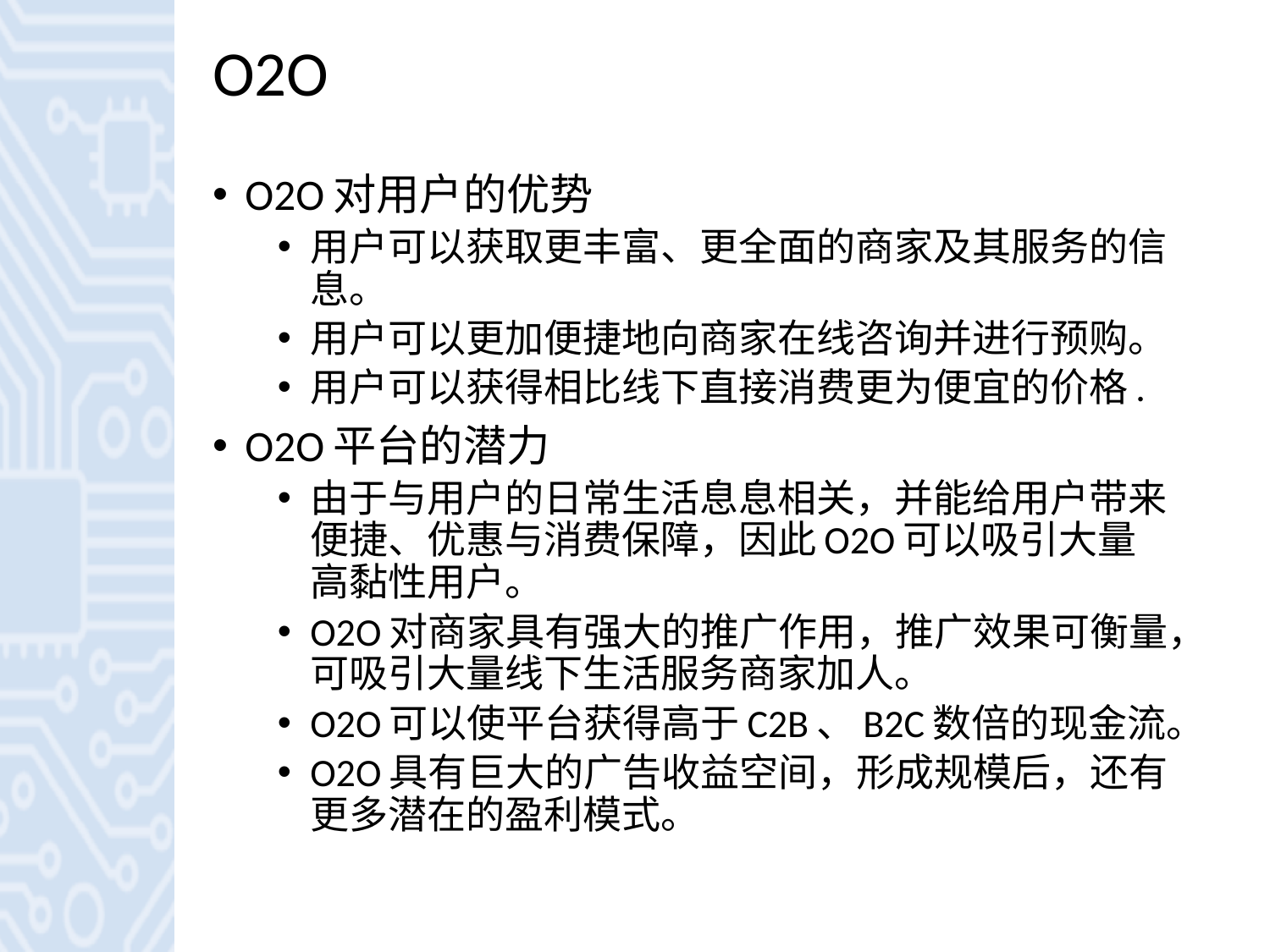

# O2O
O2O对用户的优势
用户可以获取更丰富、更全面的商家及其服务的信息。
用户可以更加便捷地向商家在线咨询并进行预购。
用户可以获得相比线下直接消费更为便宜的价格.
O2O平台的潜力
由于与用户的日常生活息息相关，并能给用户带来便捷、优惠与消费保障，因此O2O可以吸引大量高黏性用户。
O2O对商家具有强大的推广作用，推广效果可衡量，可吸引大量线下生活服务商家加人。
O2O可以使平台获得高于C2B、B2C数倍的现金流。
O2O具有巨大的广告收益空间，形成规模后，还有更多潜在的盈利模式。